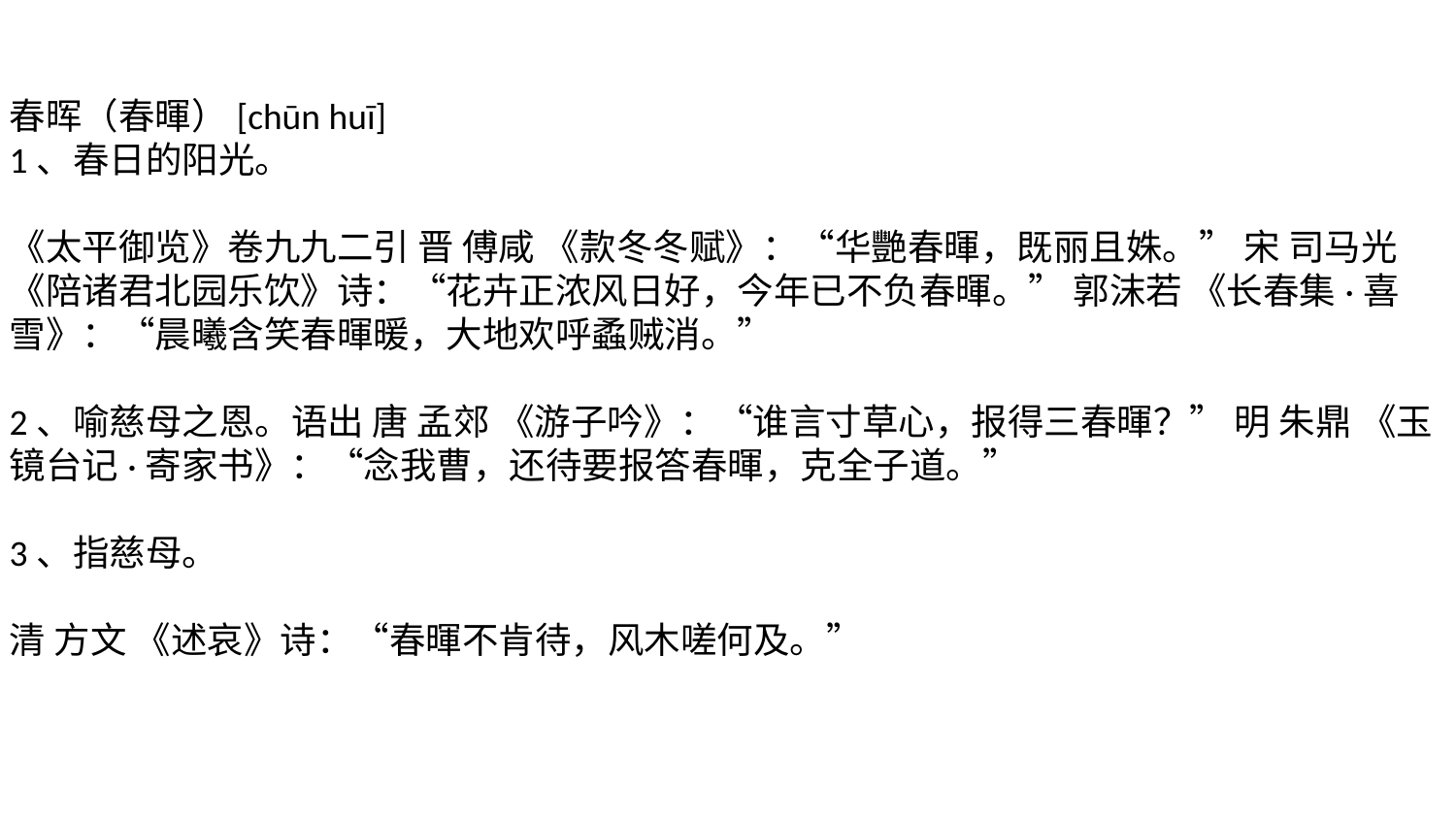

春晖（春暉）[chūn huī]
1、春日的阳光。

《太平御览》卷九九二引 晋 傅咸 《款冬冬赋》：“华艷春暉，既丽且姝。” 宋 司马光 《陪诸君北园乐饮》诗：“花卉正浓风日好，今年已不负春暉。” 郭沫若 《长春集·喜雪》：“晨曦含笑春暉暖，大地欢呼蟊贼消。”

2、喻慈母之恩。语出 唐 孟郊 《游子吟》：“谁言寸草心，报得三春暉？” 明 朱鼎 《玉镜台记·寄家书》：“念我曹，还待要报答春暉，克全子道。”

3、指慈母。

清 方文 《述哀》诗：“春暉不肯待，风木嗟何及。”